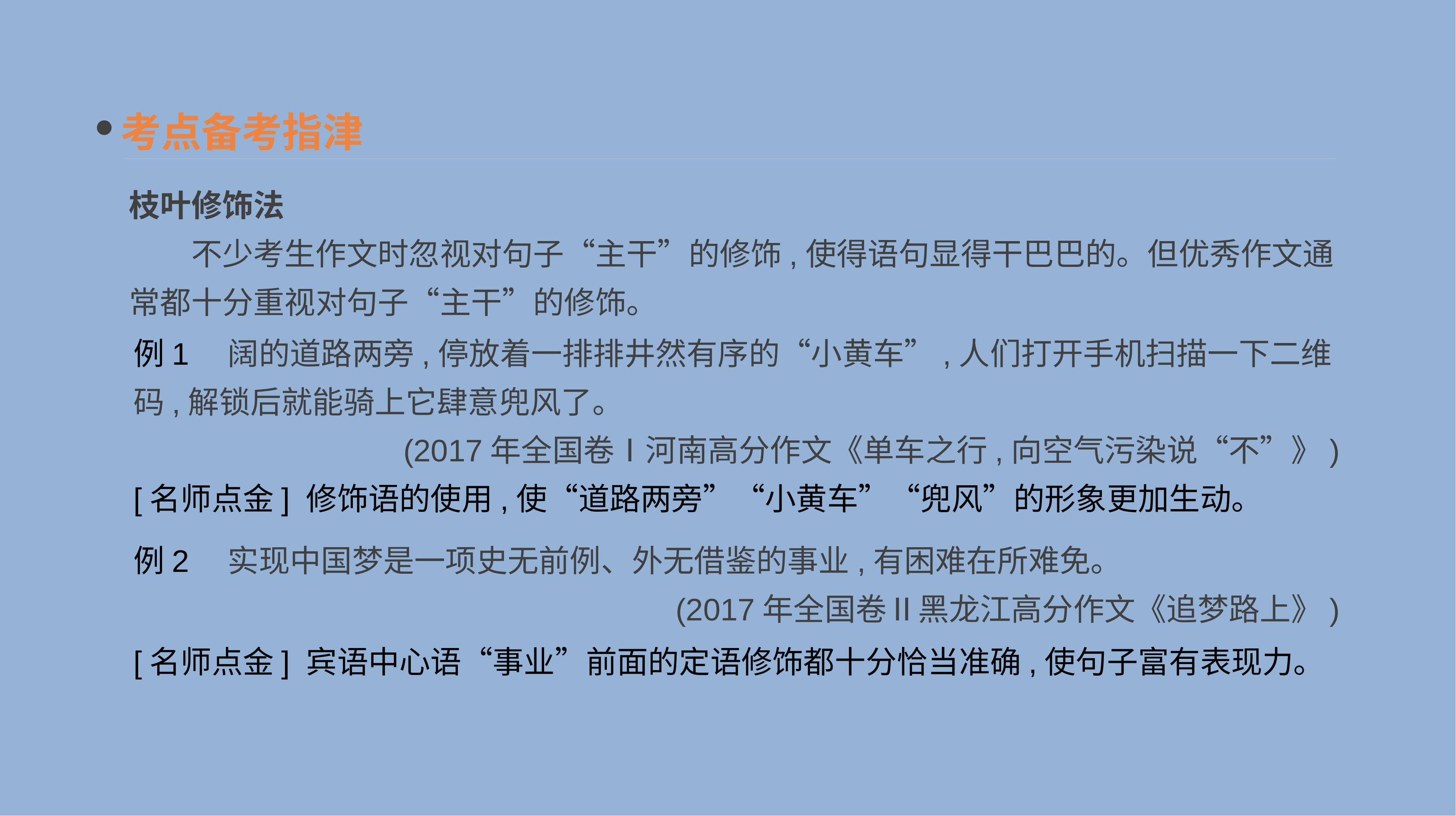

考点备考指津

枝叶修饰法
　　不少考生作文时忽视对句子“主干”的修饰,使得语句显得干巴巴的。但优秀作文通常都十分重视对句子“主干”的修饰。
例1　阔的道路两旁,停放着一排排井然有序的“小黄车”,人们打开手机扫描一下二维码,解锁后就能骑上它肆意兜风了。
(2017年全国卷Ⅰ河南高分作文《单车之行,向空气污染说“不”》)

[名师点金] 修饰语的使用,使“道路两旁”“小黄车”“兜风”的形象更加生动。
例2　实现中国梦是一项史无前例、外无借鉴的事业,有困难在所难免。
(2017年全国卷Ⅱ黑龙江高分作文《追梦路上》)
[名师点金] 宾语中心语“事业”前面的定语修饰都十分恰当准确,使句子富有表现力。